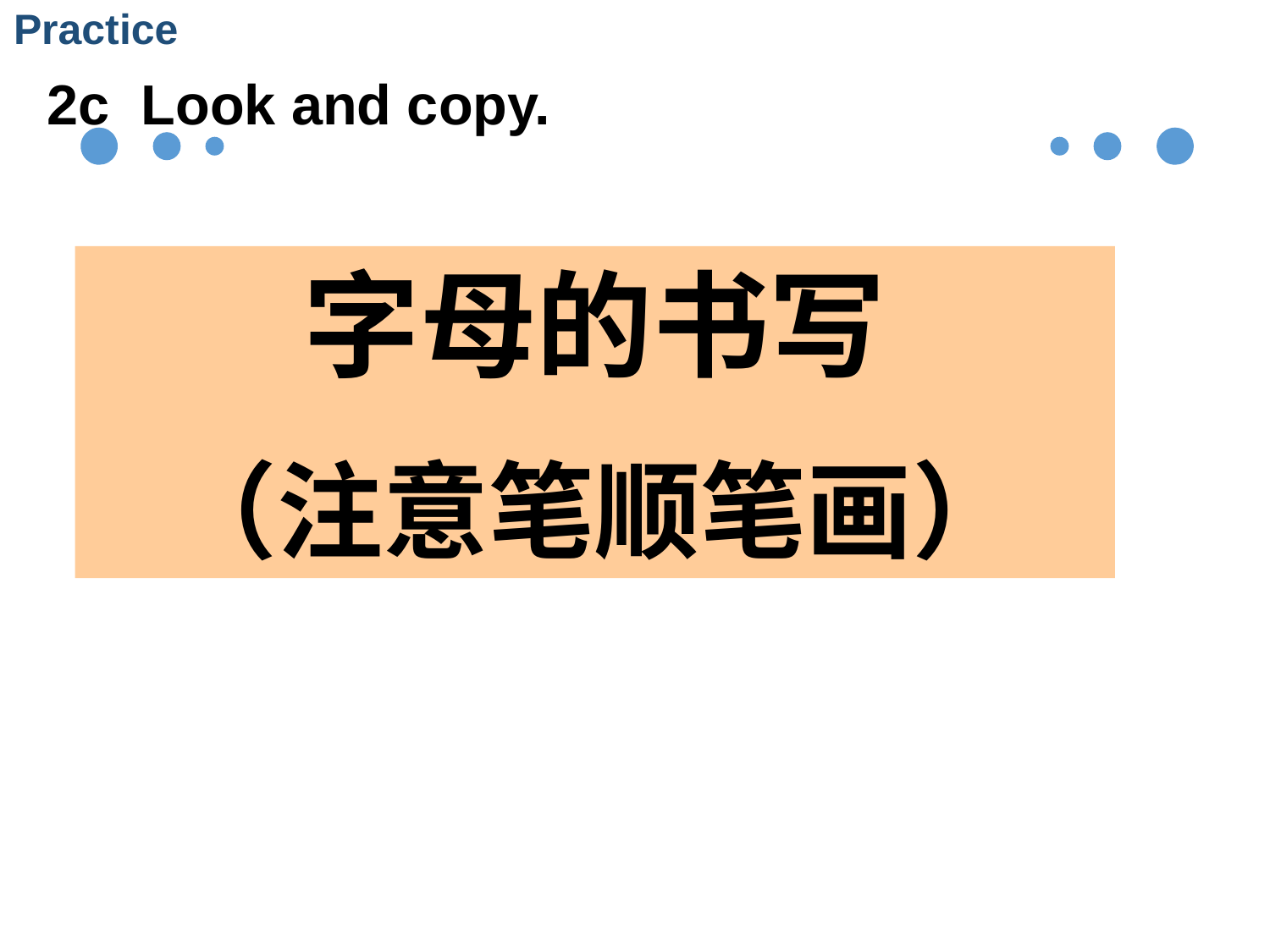

Practice
2c  Look and copy.
字母的书写
（注意笔顺笔画）